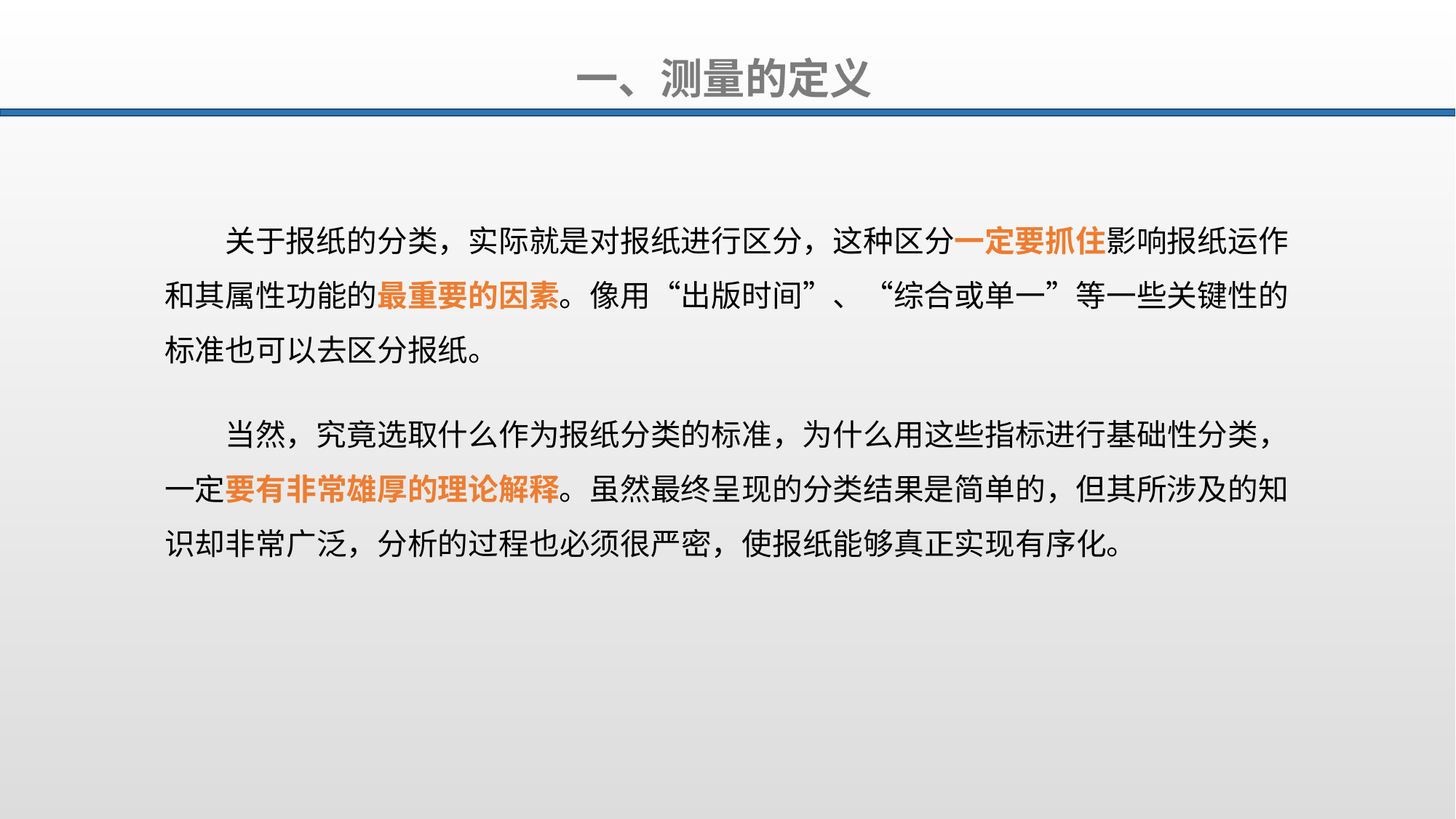

一、测量的定义

关于报纸的分类，实际就是对报纸进行区分，这种区分一定要抓住影响报纸运作和其属性功能的最重要的因素。像用“出版时间”、“综合或单一”等一些关键性的标准也可以去区分报纸。
当然，究竟选取什么作为报纸分类的标准，为什么用这些指标进行基础性分类，一定要有非常雄厚的理论解释。虽然最终呈现的分类结果是简单的，但其所涉及的知识却非常广泛，分析的过程也必须很严密，使报纸能够真正实现有序化。